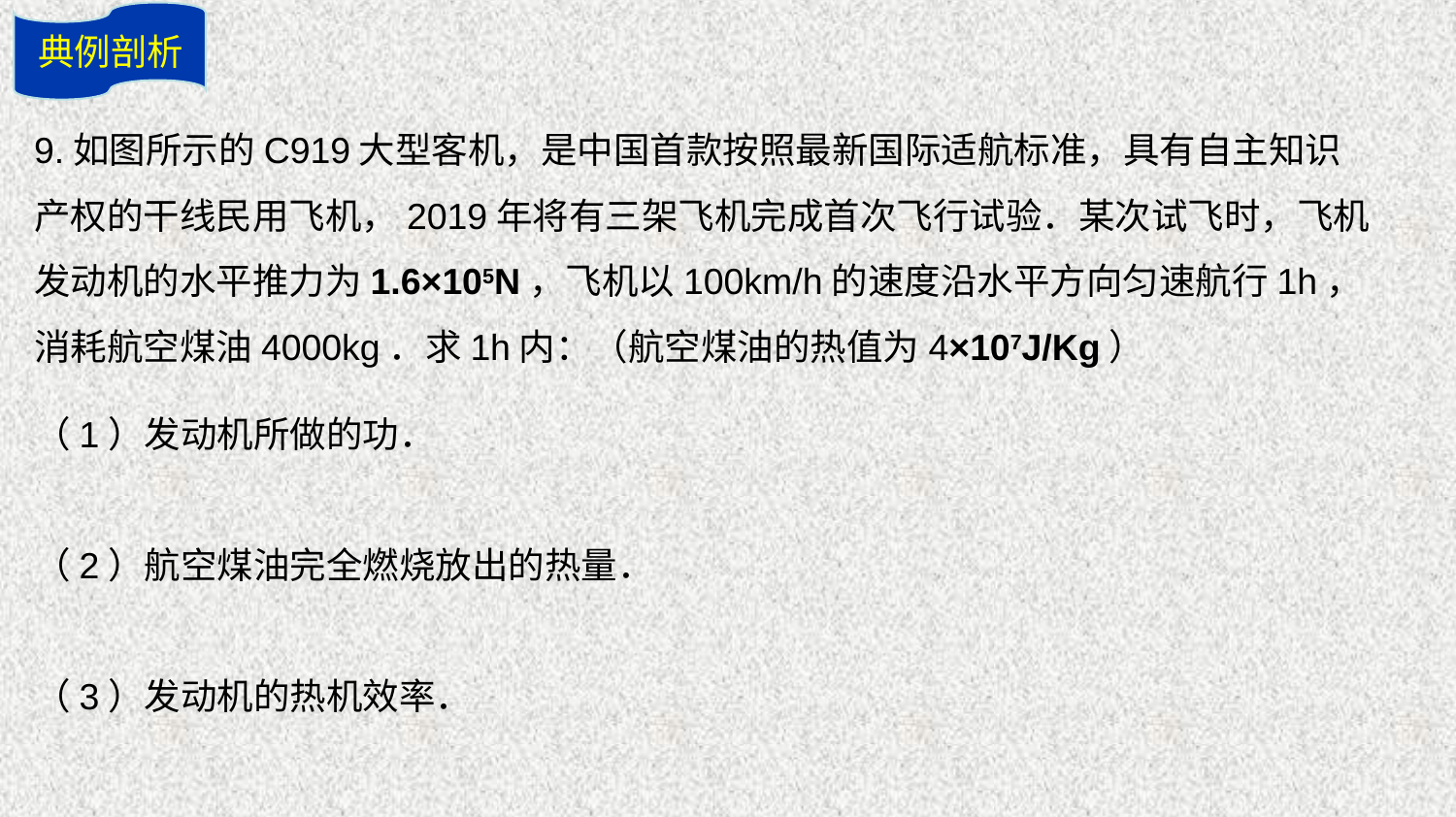

典例剖析
9.如图所示的C919大型客机，是中国首款按照最新国际适航标准，具有自主知识产权的干线民用飞机，2019年将有三架飞机完成首次飞行试验．某次试飞时，飞机发动机的水平推力为1.6×105N，飞机以100km/h的速度沿水平方向匀速航行1h，消耗航空煤油4000kg．求1h内：（航空煤油的热值为4×107J/Kg）

（1）发动机所做的功．

（2）航空煤油完全燃烧放出的热量．

（3）发动机的热机效率．